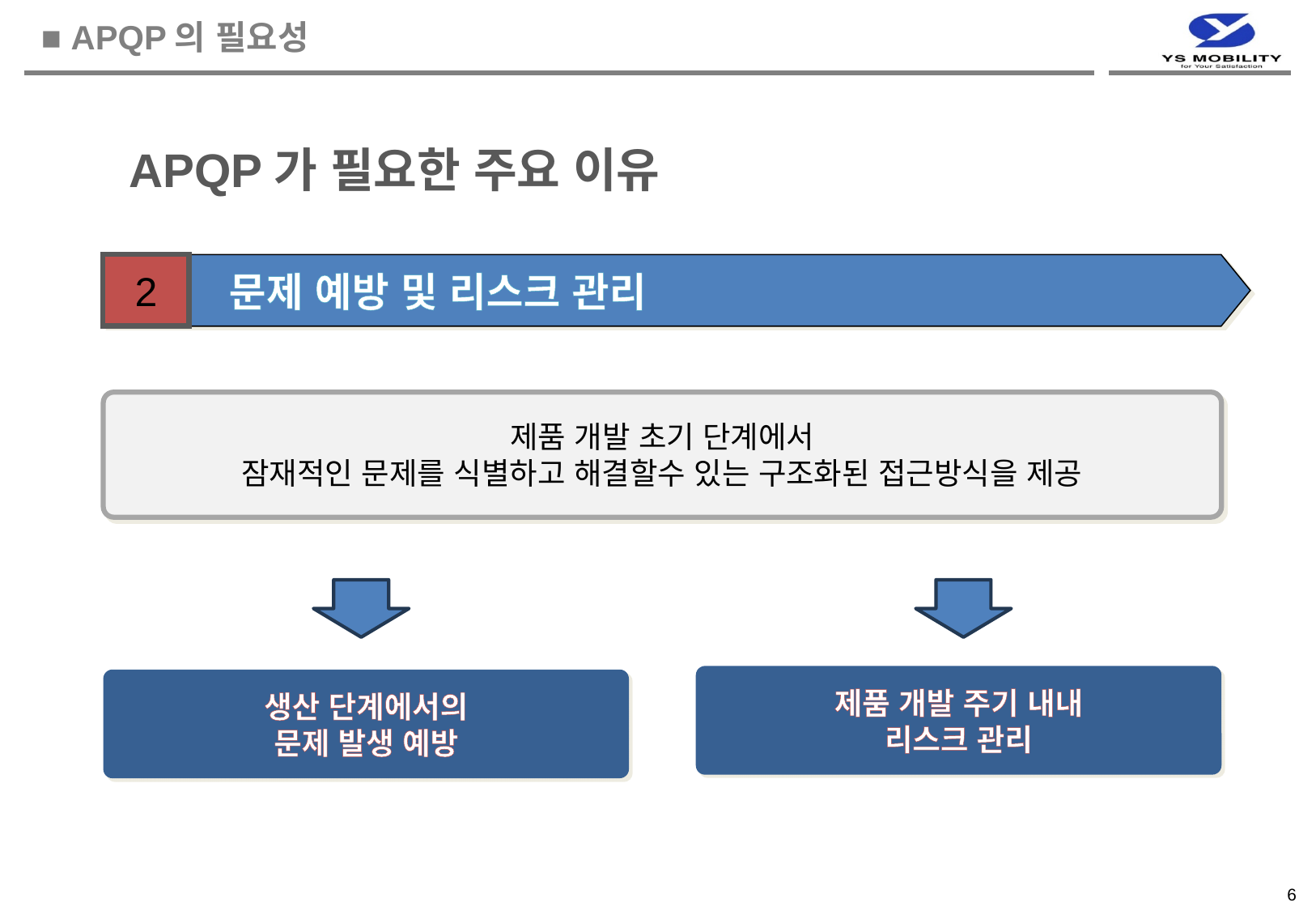

■ APQP의 필요성
APQP가 필요한 주요 이유
2
      문제 예방 및 리스크 관리
제품 개발 초기 단계에서
잠재적인 문제를 식별하고 해결할수 있는 구조화된 접근방식을 제공

제품 개발 주기 내내
리스크 관리
생산 단계에서의
문제 발생 예방